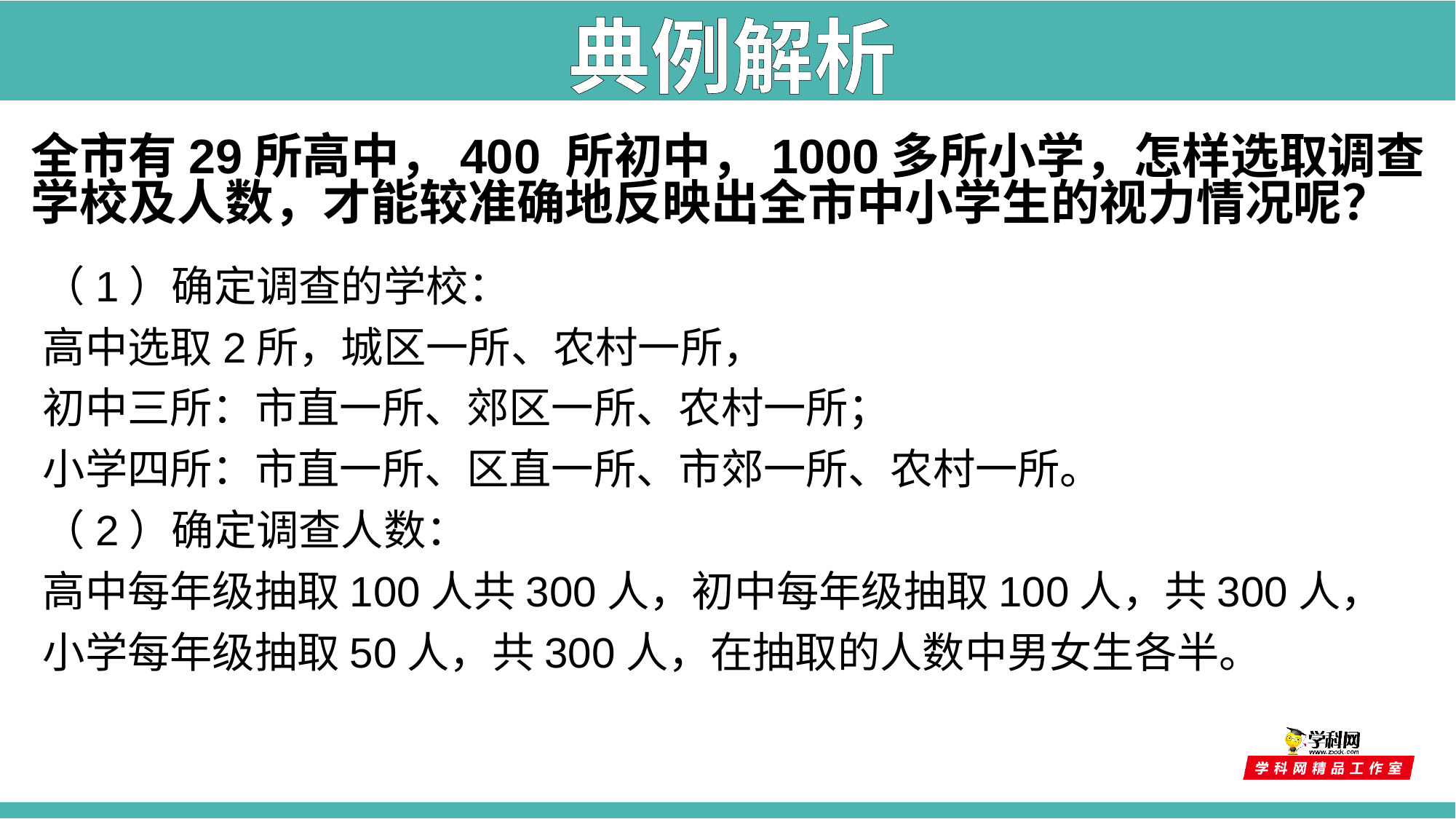

典例解析
全市有29所高中，400 所初中，1000多所小学，怎样选取调查学校及人数，才能较准确地反映出全市中小学生的视力情况呢？
（1）确定调查的学校：
高中选取2所，城区一所、农村一所，
初中三所：市直一所、郊区一所、农村一所；
小学四所：市直一所、区直一所、市郊一所、农村一所。
（2）确定调查人数：
高中每年级抽取100人共300人，初中每年级抽取100人，共300人，
小学每年级抽取50人，共300人，在抽取的人数中男女生各半。